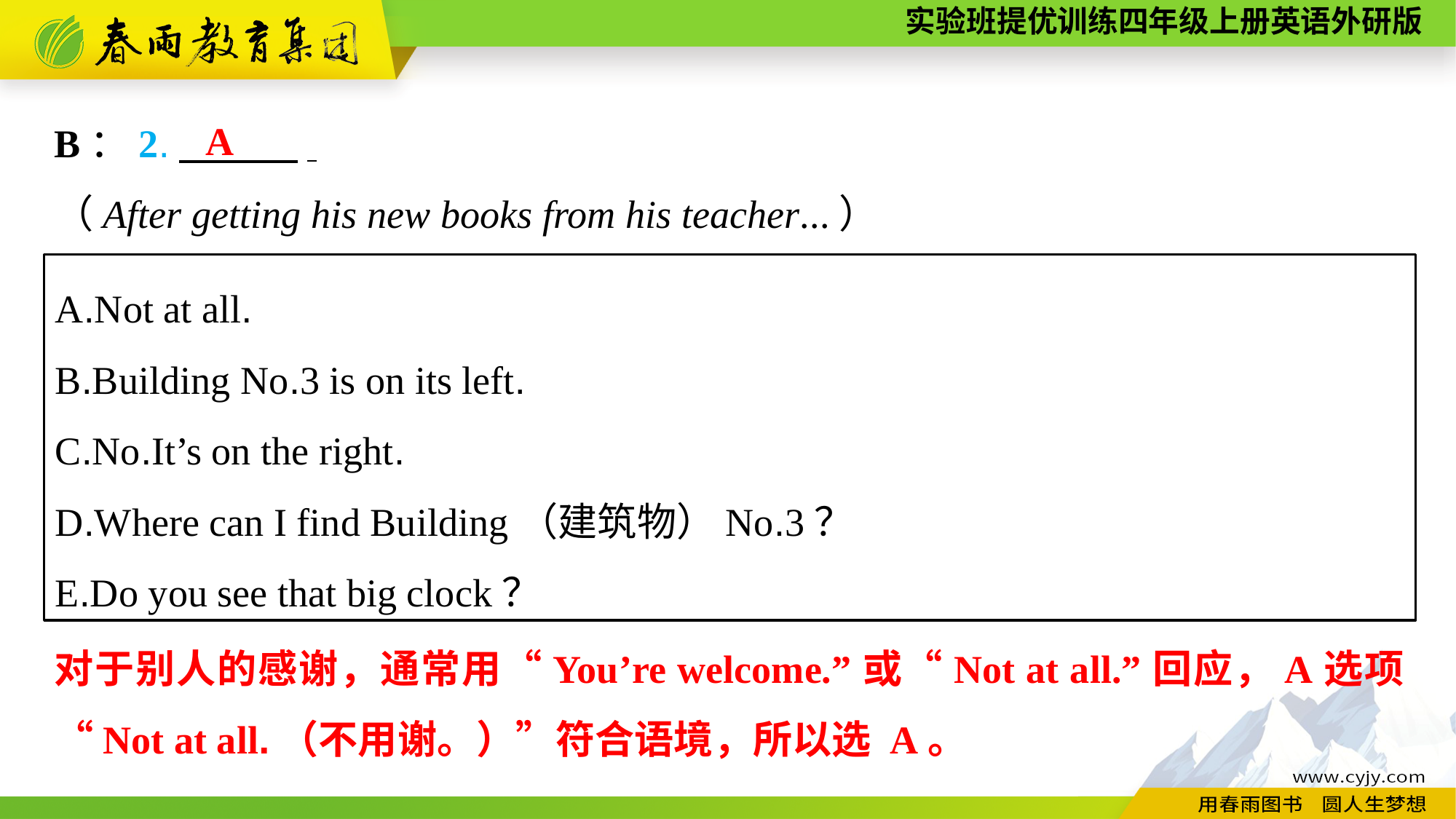

A
B：2.　　　.
（After getting his new books from his teacher...）
A.Not at all.
B.Building No.3 is on its left.
C.No.It’s on the right.
D.Where can I find Building（建筑物）No.3？
E.Do you see that big clock？
对于别人的感谢，通常用“You’re welcome.”或“Not at all.”回应，A选项 “Not at all.（不用谢。）”符合语境，所以选 A。